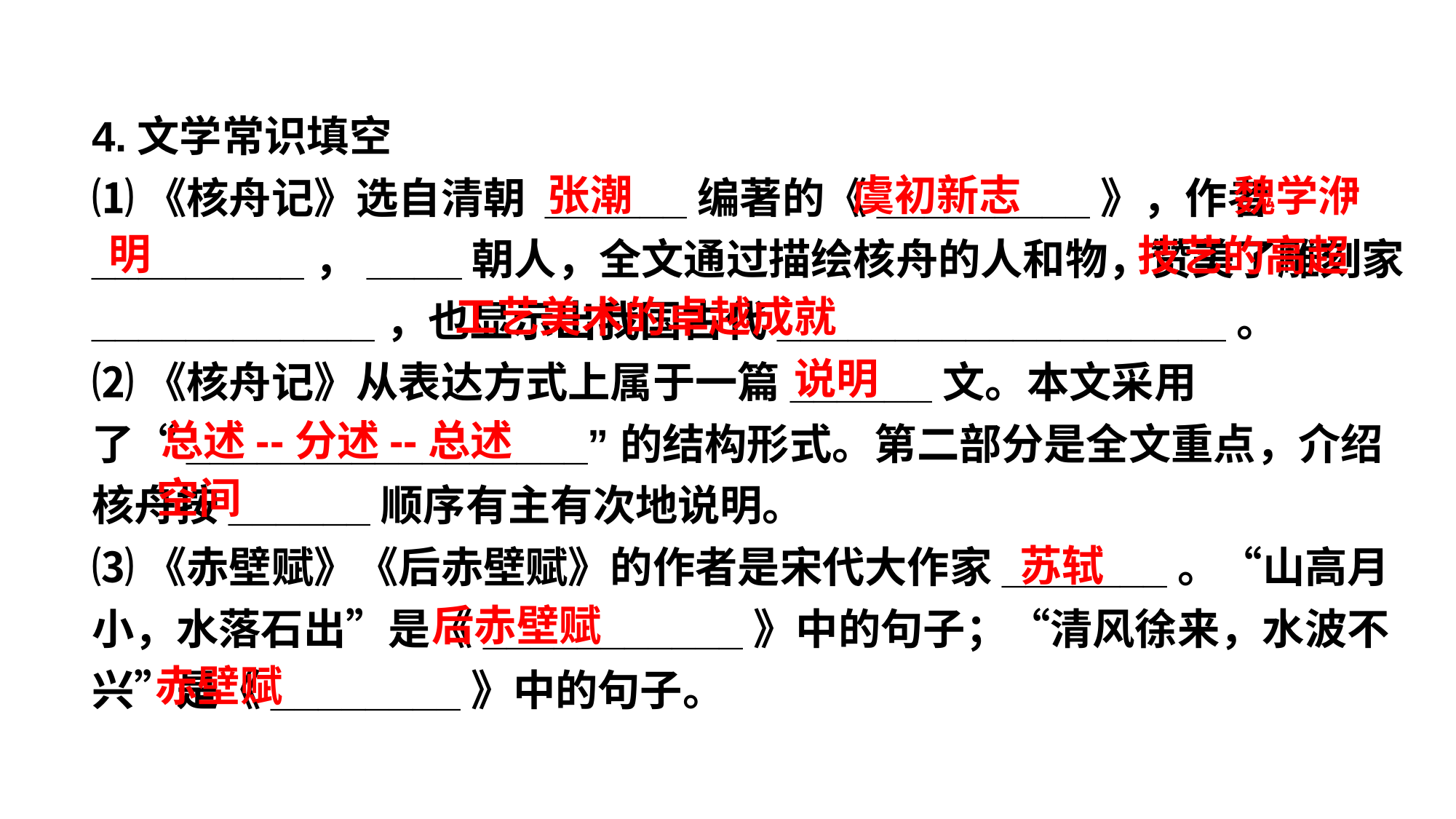

4.文学常识填空
⑴《核舟记》选自清朝 ______编著的《_________》，作者_________，____朝人，全文通过描绘核舟的人和物，赞美了雕刻家____________，也显示出我国古代___________________。
⑵《核舟记》从表达方式上属于一篇______文。本文采用了“_________________”的结构形式。第二部分是全文重点，介绍核舟按______顺序有主有次地说明。
⑶《赤壁赋》《后赤壁赋》的作者是宋代大作家_______。“山高月小，水落石出”是《___________》中的句子；“清风徐来，水波不兴”是《________》中的句子。
虞初新志
张潮
魏学洢
明
技艺的高超
工艺美术的卓越成就
说明
总述--分述--总述
空间
苏轼
后赤壁赋
赤壁赋